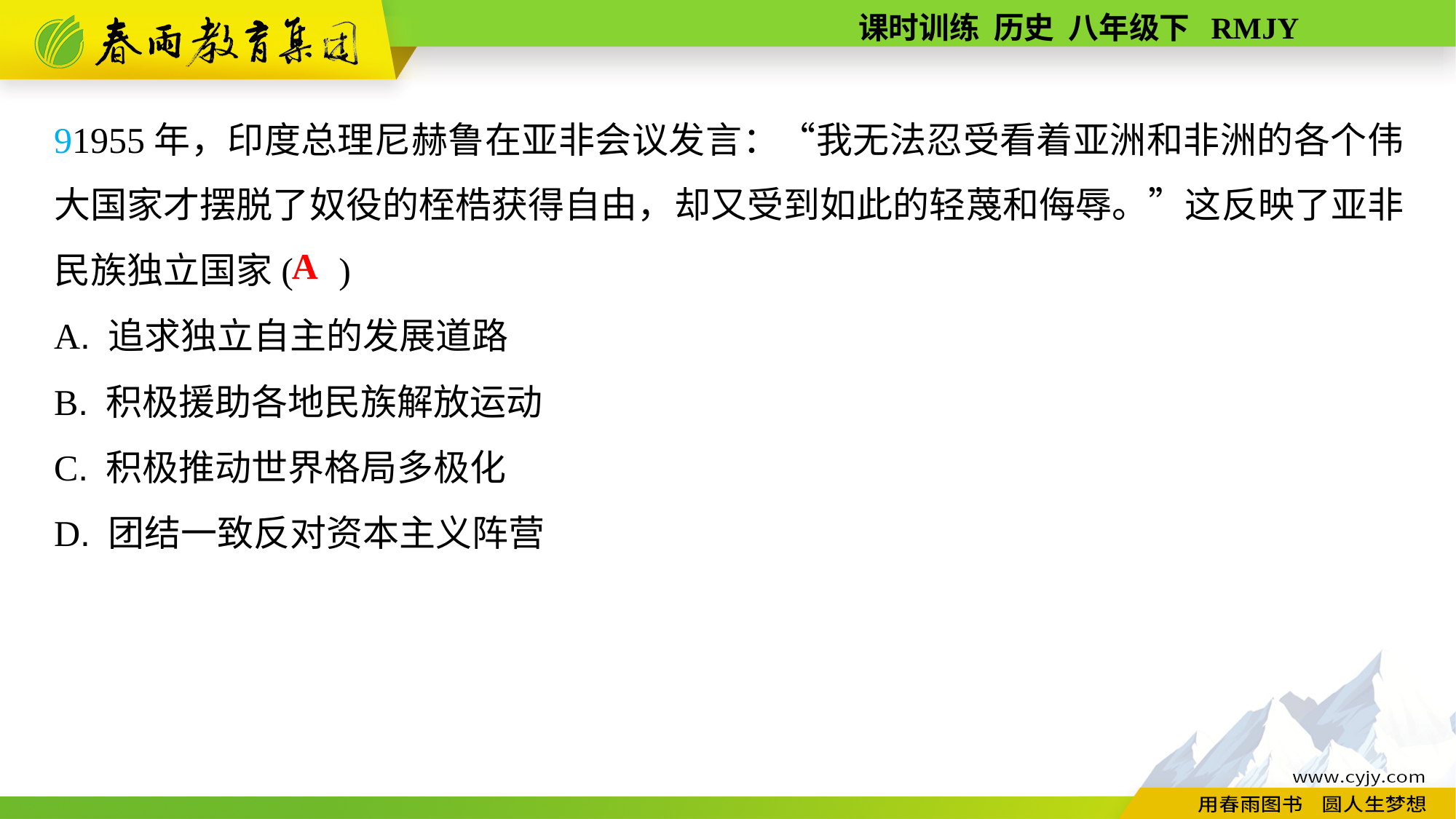

91955年，印度总理尼赫鲁在亚非会议发言：“我无法忍受看着亚洲和非洲的各个伟大国家才摆脱了奴役的桎梏获得自由，却又受到如此的轻蔑和侮辱。”这反映了亚非民族独立国家(     )
A. 追求独立自主的发展道路
B. 积极援助各地民族解放运动
C. 积极推动世界格局多极化
D. 团结一致反对资本主义阵营
A